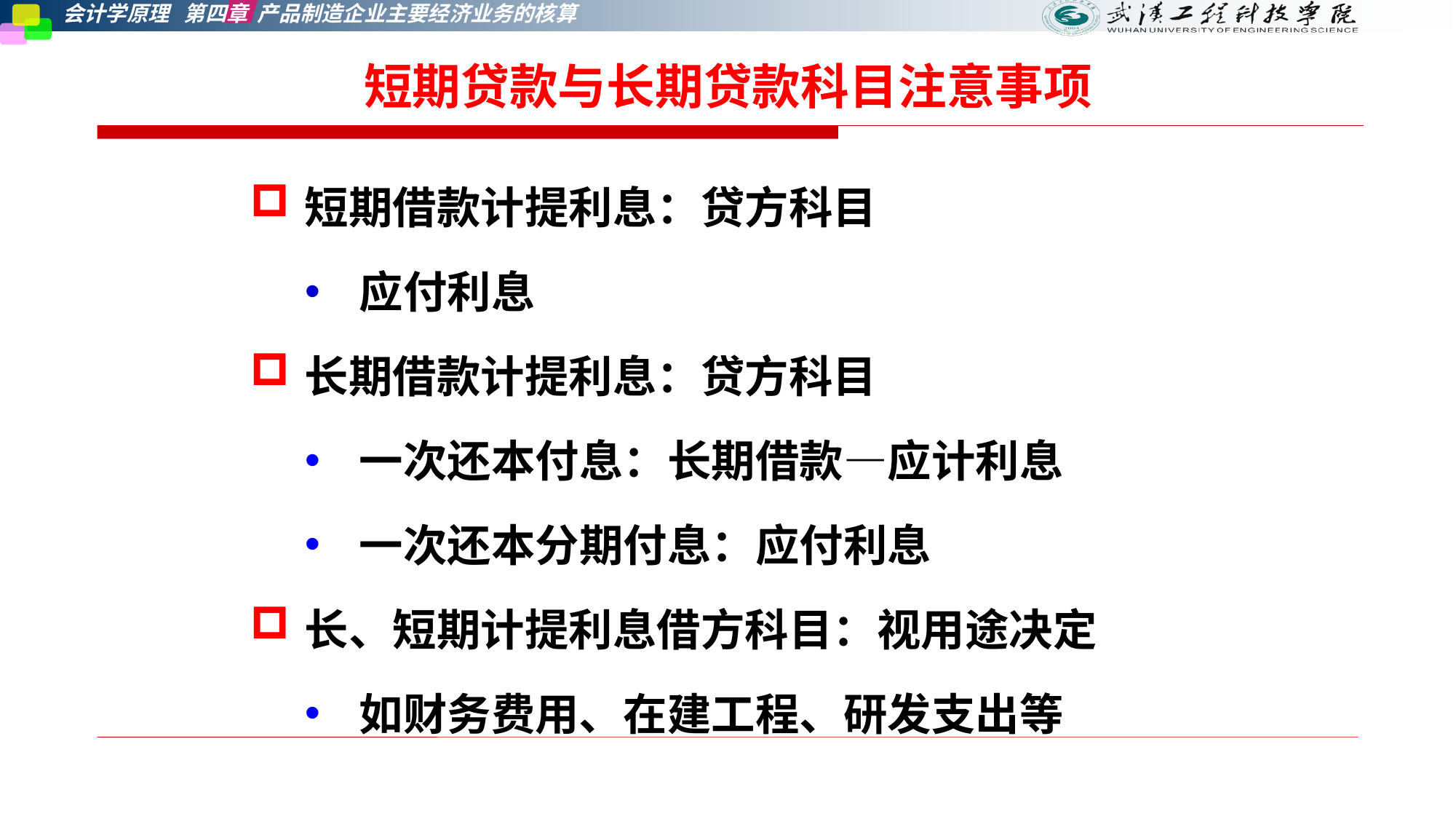

# 短期贷款与长期贷款科目注意事项
短期借款计提利息：贷方科目
应付利息
长期借款计提利息：贷方科目
一次还本付息：长期借款—应计利息
一次还本分期付息：应付利息
长、短期计提利息借方科目：视用途决定
如财务费用、在建工程、研发支出等